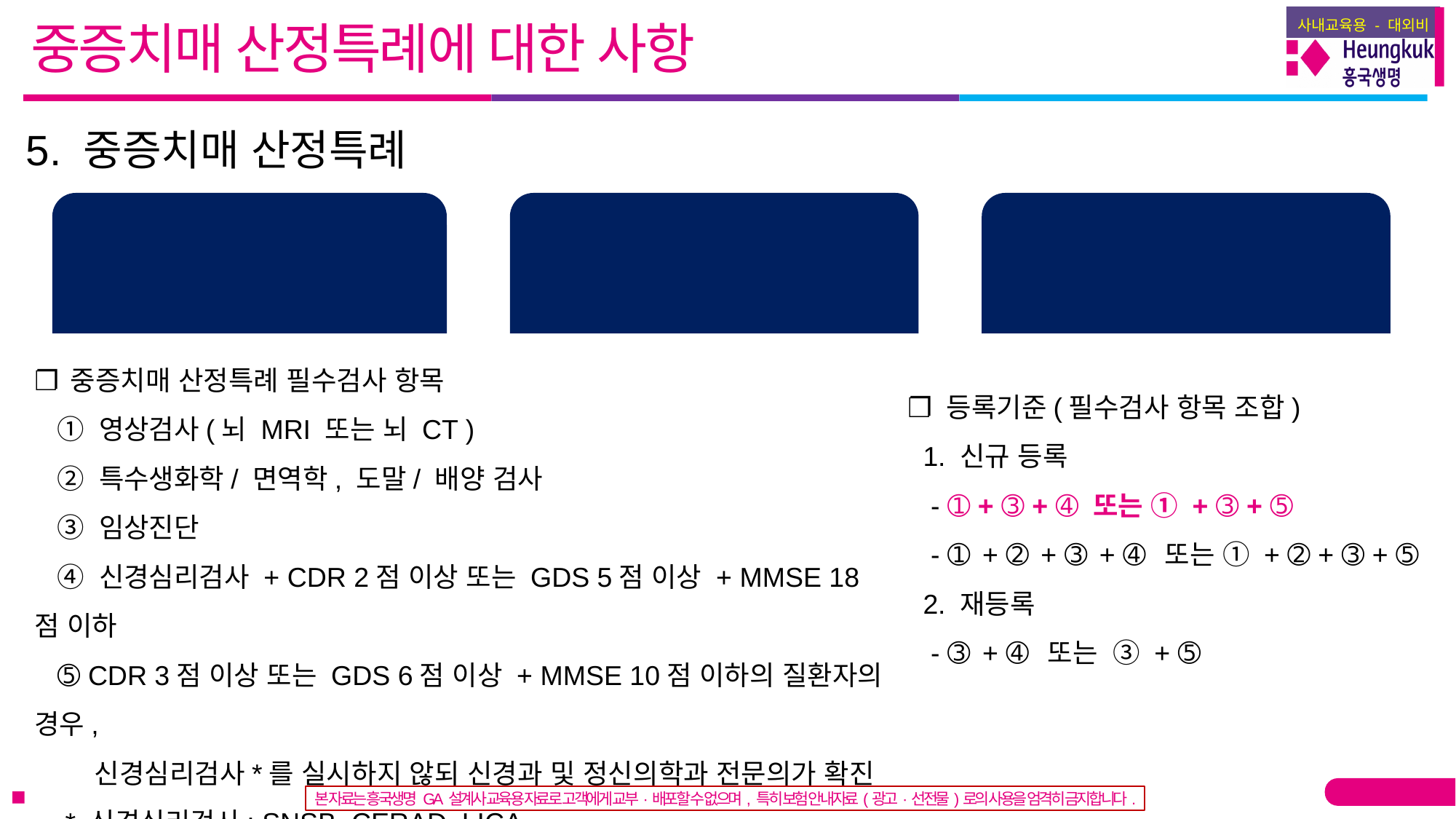

중증치매 산정특례에 대한 사항
5. 중증치매 산정특례
영상검사와
신경심리검사에서
치매상병으로 진단
CDR 2점 이상 또는
전반적퇴화척도(GDS) 5점 이상
간이정신상태검사(MMSE)
18점 이하
❐ 중증치매 산정특례 필수검사 항목
   ➀ 영상검사(뇌 MRI 또는 뇌 CT )
   ➁ 특수생화학/ 면역학, 도말/ 배양 검사
   ➂ 임상진단
   ➃ 신경심리검사 + CDR 2점 이상 또는 GDS 5점 이상 + MMSE 18점 이하
   ➄ CDR 3점 이상 또는 GDS 6점 이상 + MMSE 10점 이하의 질환자의 경우,
       신경심리검사*를 실시하지 않되 신경과 및 정신의학과 전문의가 확진
    * 신경심리검사: SNSB, CERAD, LICA
❐ 등록기준(필수검사 항목 조합)
  1. 신규 등록
   - ➀ + ➂ + ➃ 또는 ➀ + ➂ + ➄
   - ➀ + ➁ + ➂ + ➃ 또는 ➀ + ➁ + ➂ + ➄
  2. 재등록
   - ➂ + ➃ 또는  ➂ + ➄